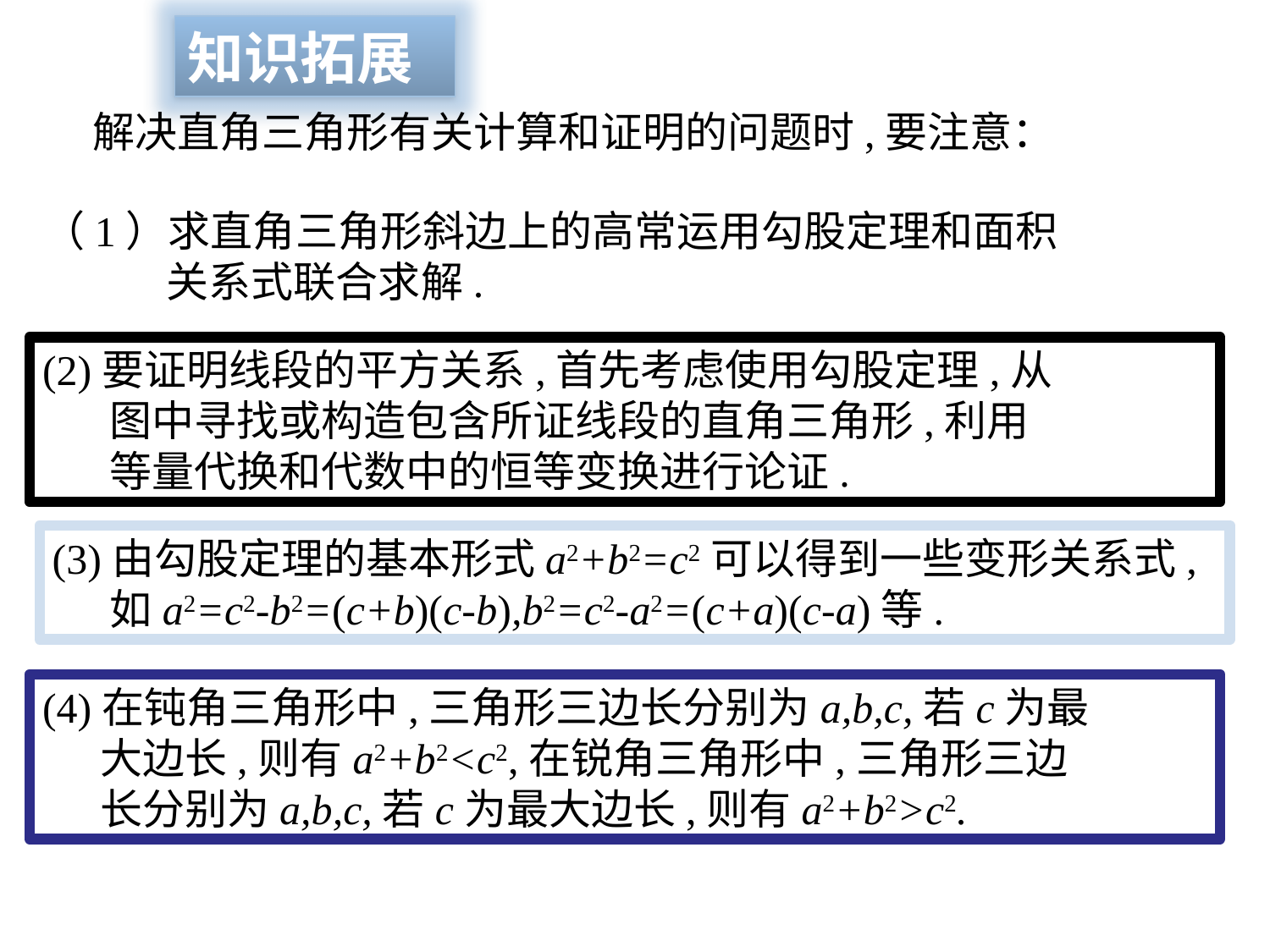

知识拓展
解决直角三角形有关计算和证明的问题时,要注意：
（1）求直角三角形斜边上的高常运用勾股定理和面积
            关系式联合求解.
(2)要证明线段的平方关系,首先考虑使用勾股定理,从
      图中寻找或构造包含所证线段的直角三角形,利用
      等量代换和代数中的恒等变换进行论证.
(3)由勾股定理的基本形式a2+b2=c2可以得到一些变形关系式,
     如a2=c2-b2=(c+b)(c-b),b2=c2-a2=(c+a)(c-a)等.
(4)在钝角三角形中,三角形三边长分别为a,b,c,若c为最
     大边长,则有a2+b2<c2,在锐角三角形中,三角形三边
     长分别为a,b,c,若c为最大边长,则有a2+b2>c2.